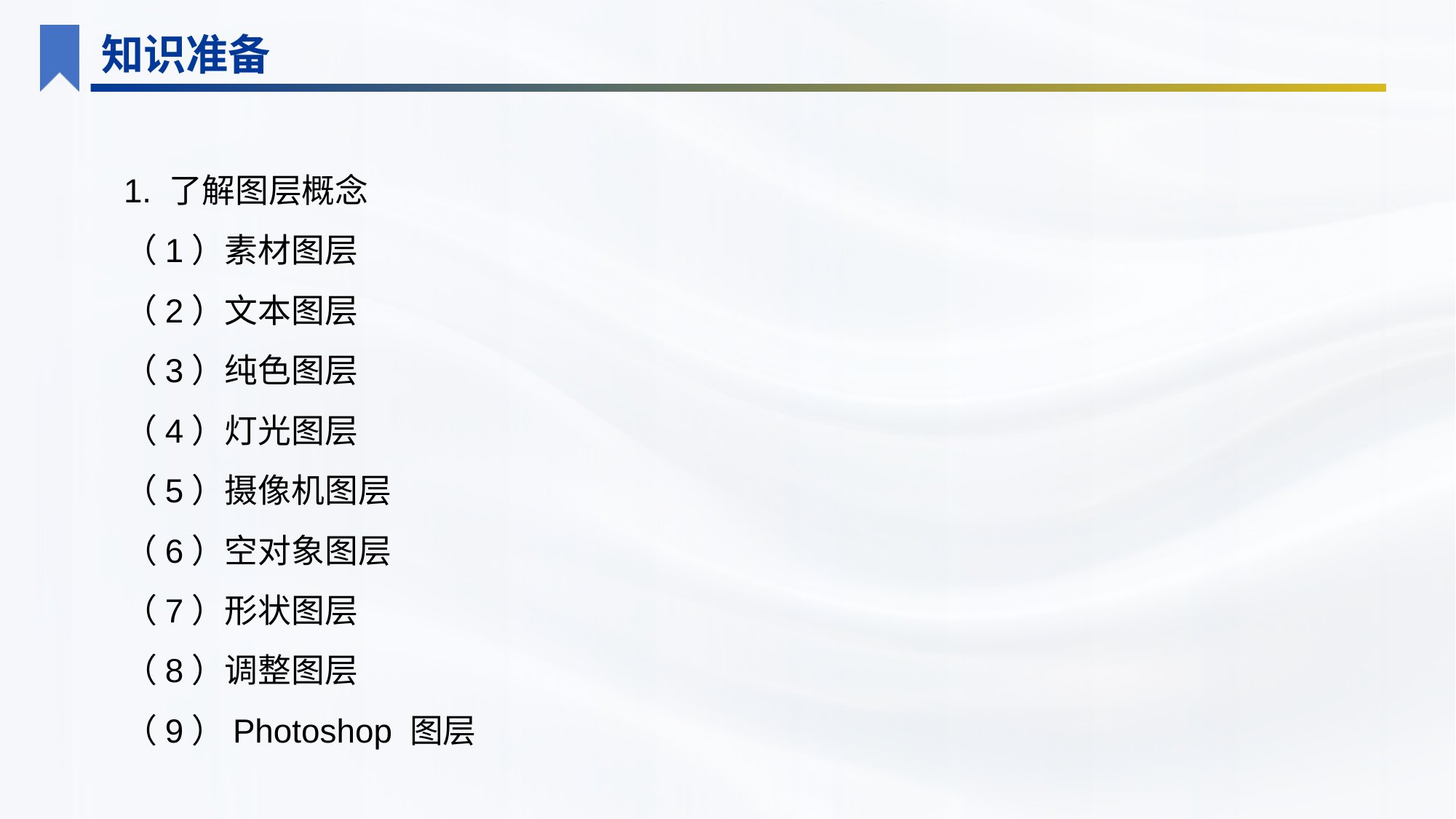

知识准备
1. 了解图层概念
（1）素材图层
（2）文本图层
（3）纯色图层
（4）灯光图层
（5）摄像机图层
（6）空对象图层
（7）形状图层
（8）调整图层
（9）Photoshop 图层